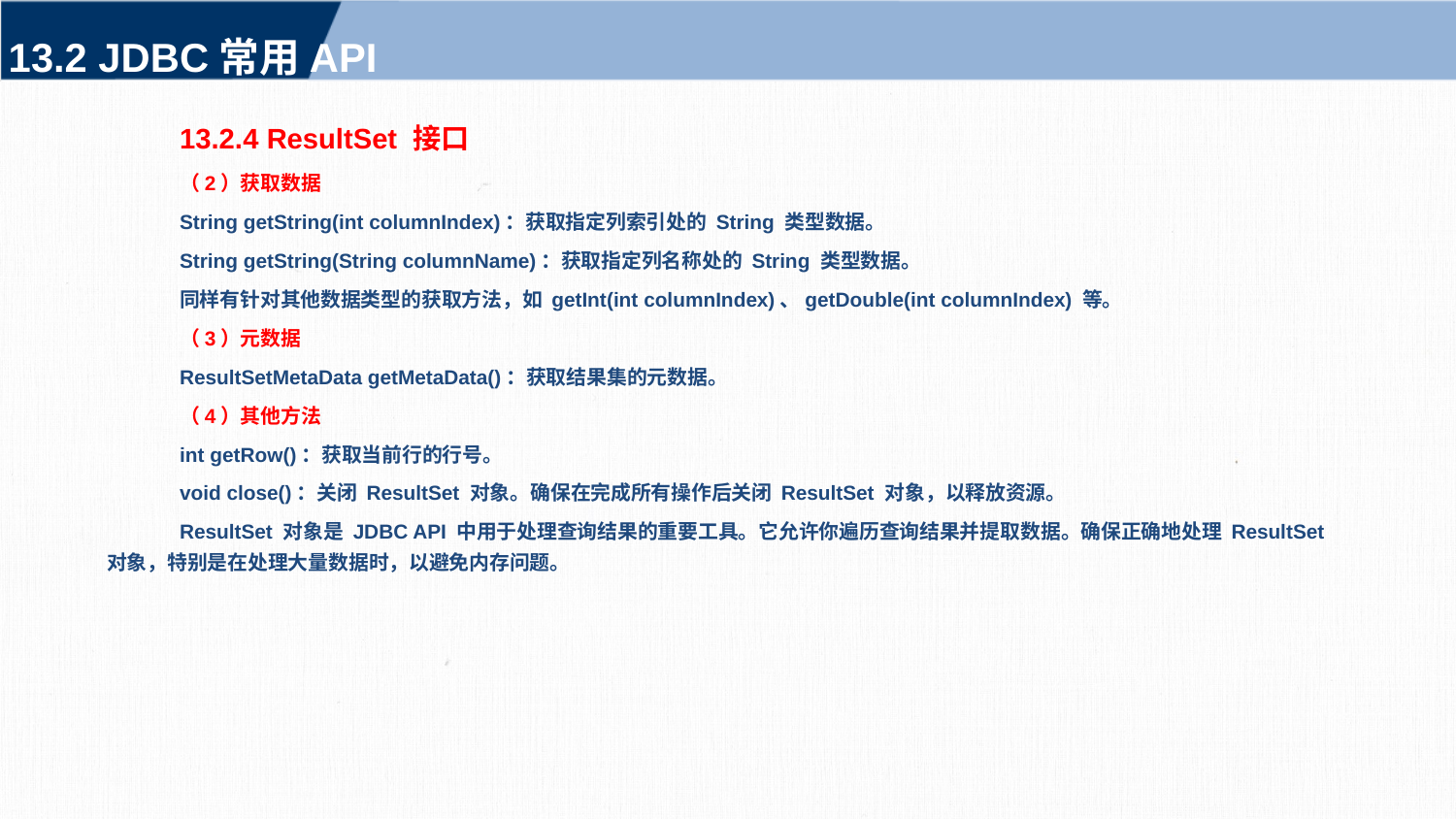

13.2 JDBC常用API

13.2.4 ResultSet 接口
（2）获取数据
String getString(int columnIndex)：获取指定列索引处的 String 类型数据。
String getString(String columnName)：获取指定列名称处的 String 类型数据。
同样有针对其他数据类型的获取方法，如 getInt(int columnIndex)、getDouble(int columnIndex) 等。
（3）元数据
ResultSetMetaData getMetaData()：获取结果集的元数据。
（4）其他方法
int getRow()：获取当前行的行号。
void close()：关闭 ResultSet 对象。确保在完成所有操作后关闭 ResultSet 对象，以释放资源。
ResultSet 对象是 JDBC API 中用于处理查询结果的重要工具。它允许你遍历查询结果并提取数据。确保正确地处理 ResultSet 对象，特别是在处理大量数据时，以避免内存问题。